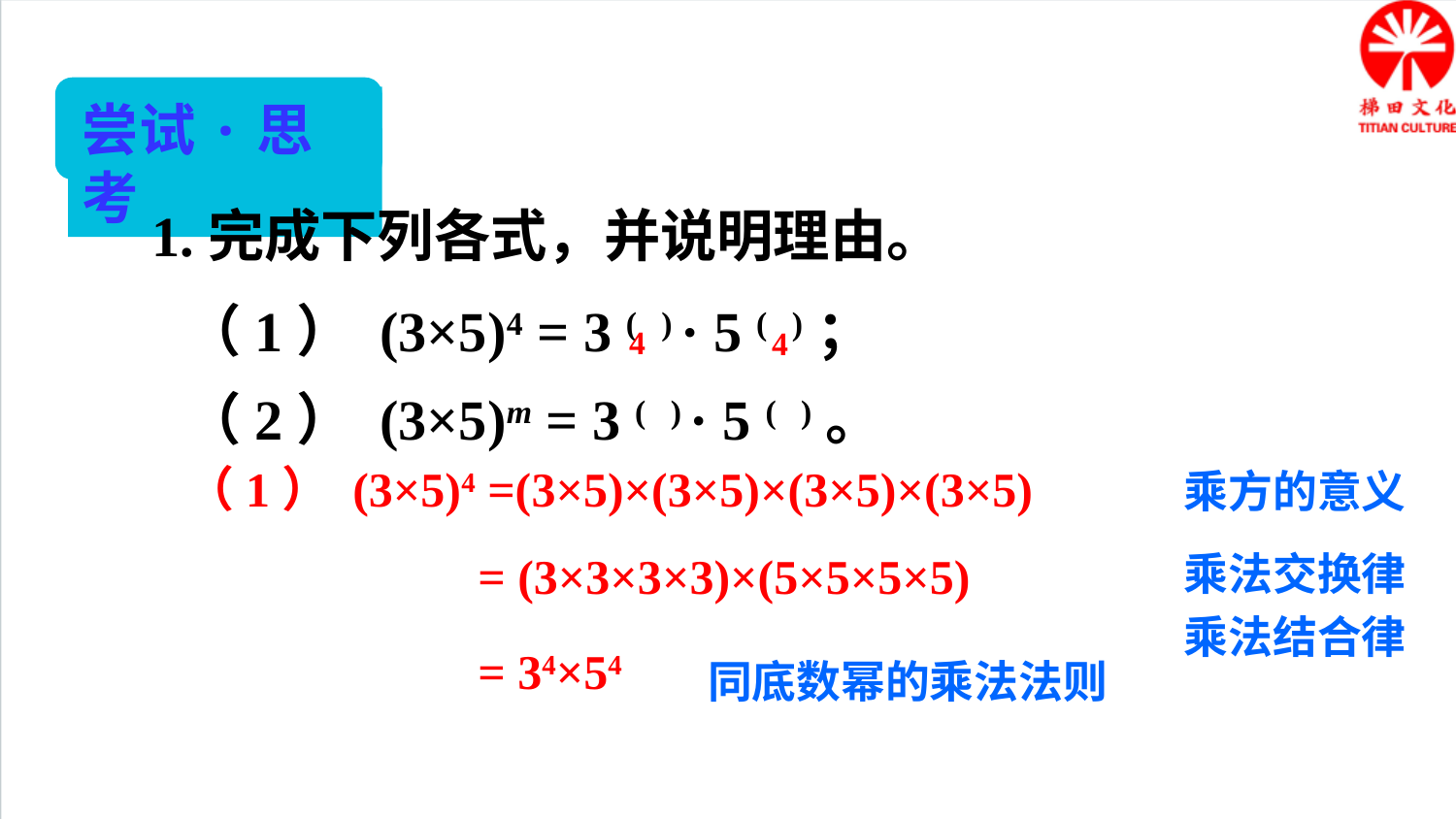

尝试·思考
1.完成下列各式，并说明理由。
（1） (3×5)4 = 3 (   ) · 5 (   )；
（2） (3×5)m = 3 (   ) · 5 (   )。
4
4
乘方的意义
（1） (3×5)4 =(3×5)×(3×5)×(3×5)×(3×5)
乘法交换律
乘法结合律
= (3×3×3×3)×(5×5×5×5)
= 34×54
同底数幂的乘法法则